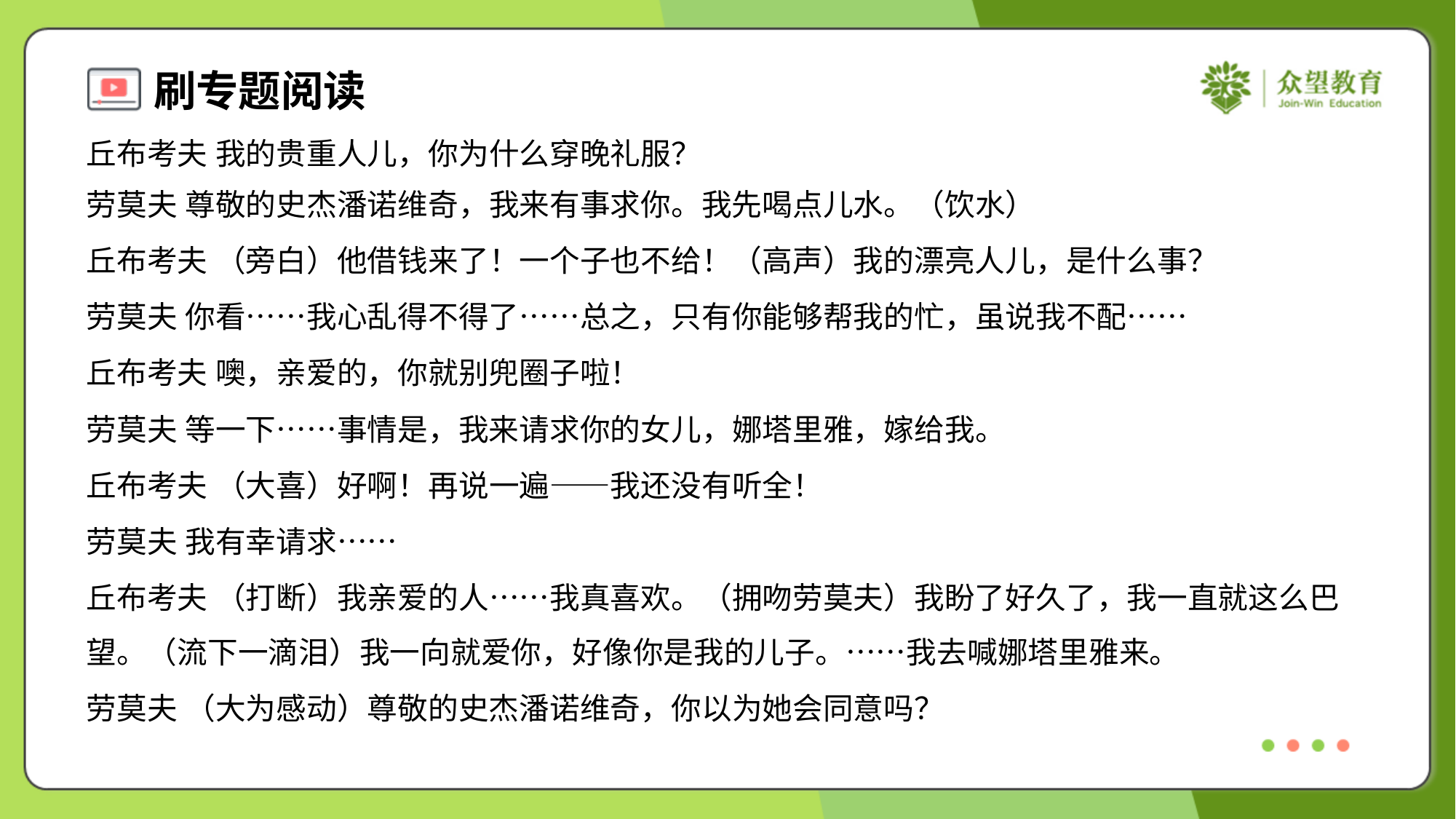

丘布考夫 我的贵重人儿，你为什么穿晚礼服？
劳莫夫 尊敬的史杰潘诺维奇，我来有事求你。我先喝点儿水。（饮水）
丘布考夫 （旁白）他借钱来了！一个子也不给！（高声）我的漂亮人儿，是什么事？
劳莫夫 你看……我心乱得不得了……总之，只有你能够帮我的忙，虽说我不配……
丘布考夫 噢，亲爱的，你就别兜圈子啦！
劳莫夫 等一下……事情是，我来请求你的女儿，娜塔里雅，嫁给我。
丘布考夫 （大喜）好啊！再说一遍——我还没有听全！
劳莫夫 我有幸请求……
丘布考夫 （打断）我亲爱的人……我真喜欢。（拥吻劳莫夫）我盼了好久了，我一直就这么巴
望。（流下一滴泪）我一向就爱你，好像你是我的儿子。……我去喊娜塔里雅来。
劳莫夫 （大为感动）尊敬的史杰潘诺维奇，你以为她会同意吗？